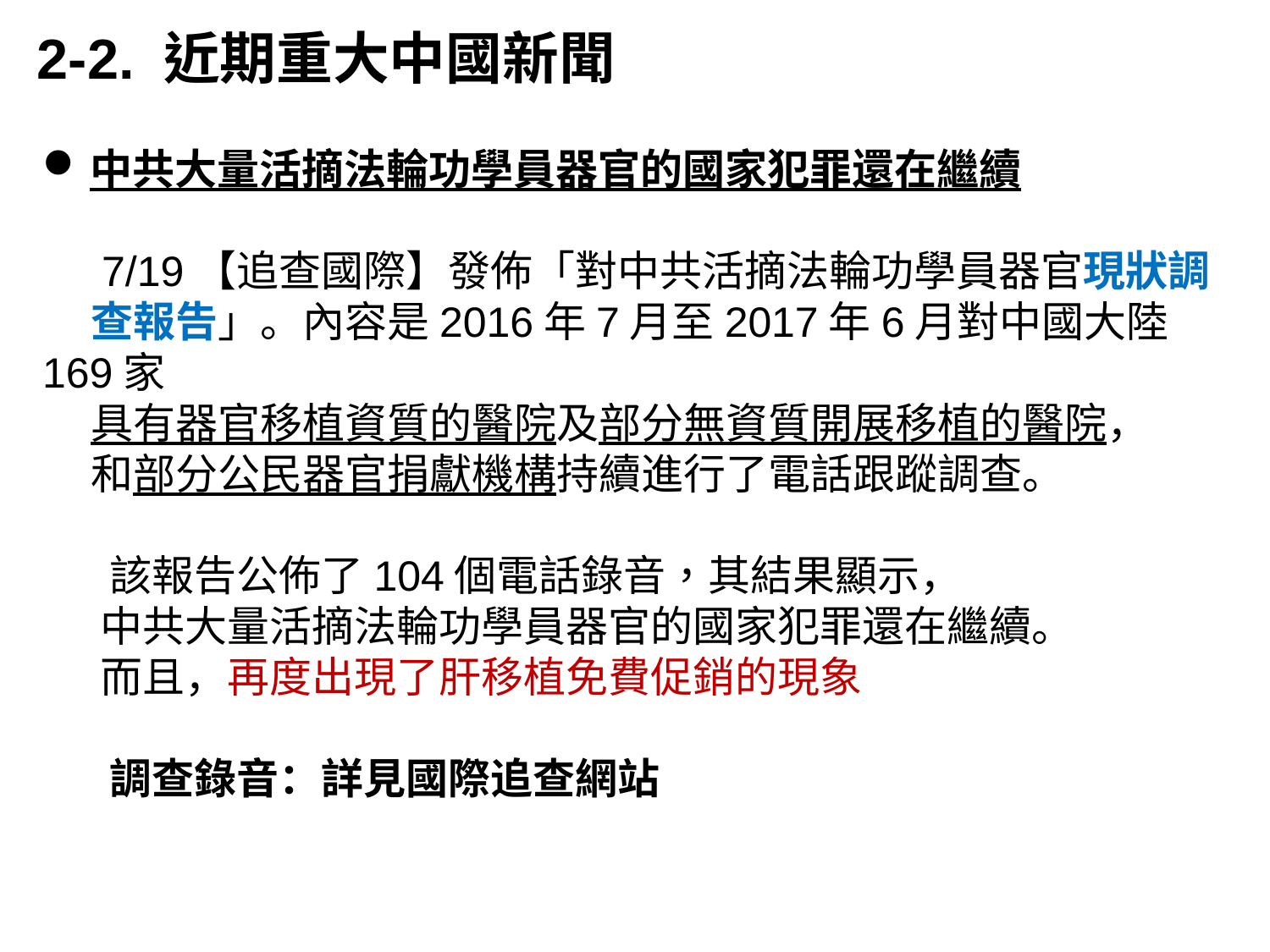

2-2. 近期重大中國新聞
中共大量活摘法輪功學員器官的國家犯罪還在繼續

     7/19【追查國際】發佈「對中共活摘法輪功學員器官現狀調
    查報告」。內容是2016年7月至2017年6月對中國大陸169家
    具有器官移植資質的醫院及部分無資質開展移植的醫院，
    和部分公民器官捐獻機構持續進行了電話跟蹤調查。

      該報告公佈了104個電話錄音，其結果顯示，
     中共大量活摘法輪功學員器官的國家犯罪還在繼續。
     而且，再度出現了肝移植免費促銷的現象

      調查錄音：詳見國際追查網站